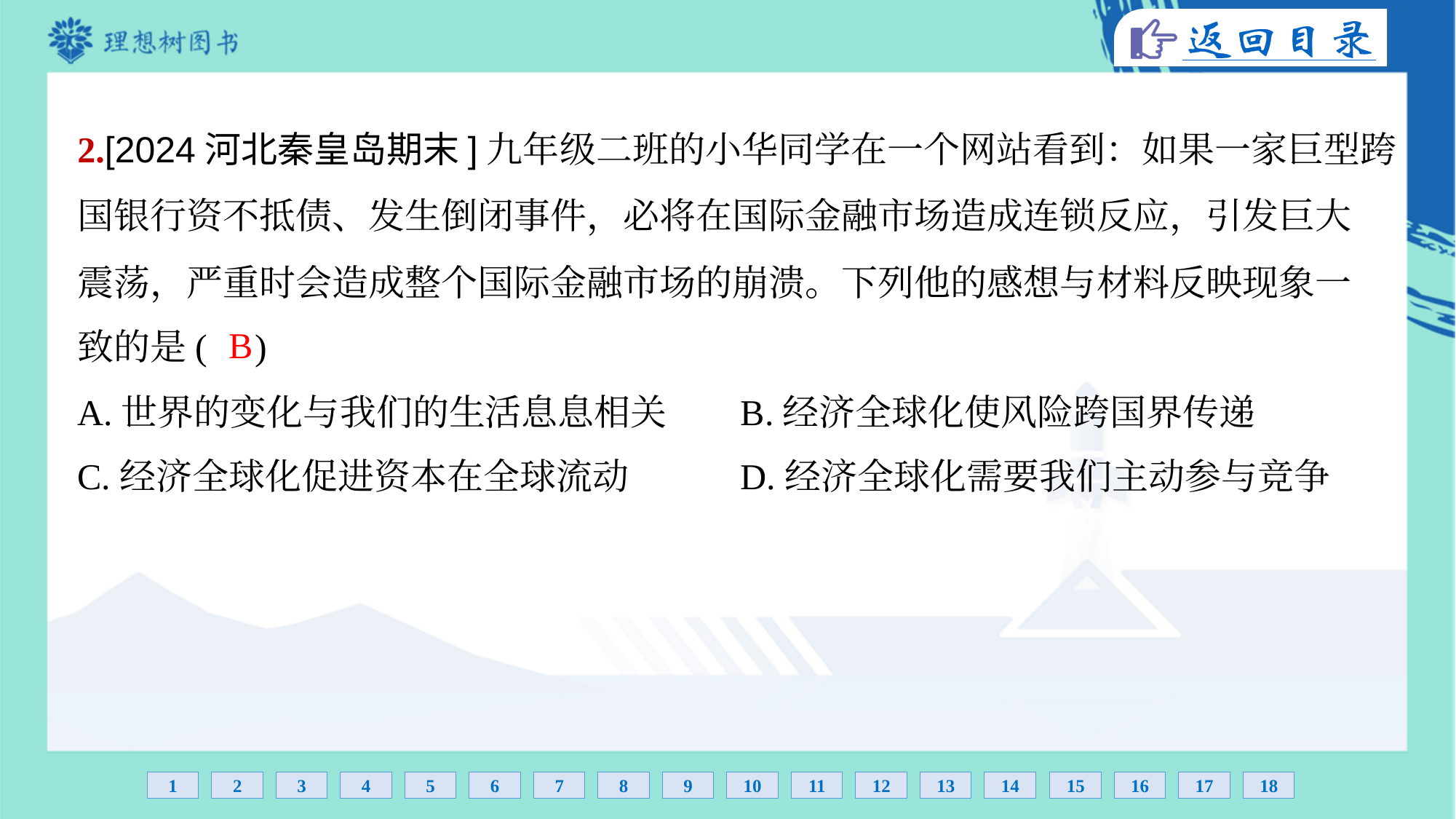

2.[2024河北秦皇岛期末]九年级二班的小华同学在一个网站看到：如果一家巨型跨
国银行资不抵债、发生倒闭事件，必将在国际金融市场造成连锁反应，引发巨大
震荡，严重时会造成整个国际金融市场的崩溃。下列他的感想与材料反映现象一
致的是(     )
B
A.世界的变化与我们的生活息息相关	B.经济全球化使风险跨国界传递
C.经济全球化促进资本在全球流动	D.经济全球化需要我们主动参与竞争